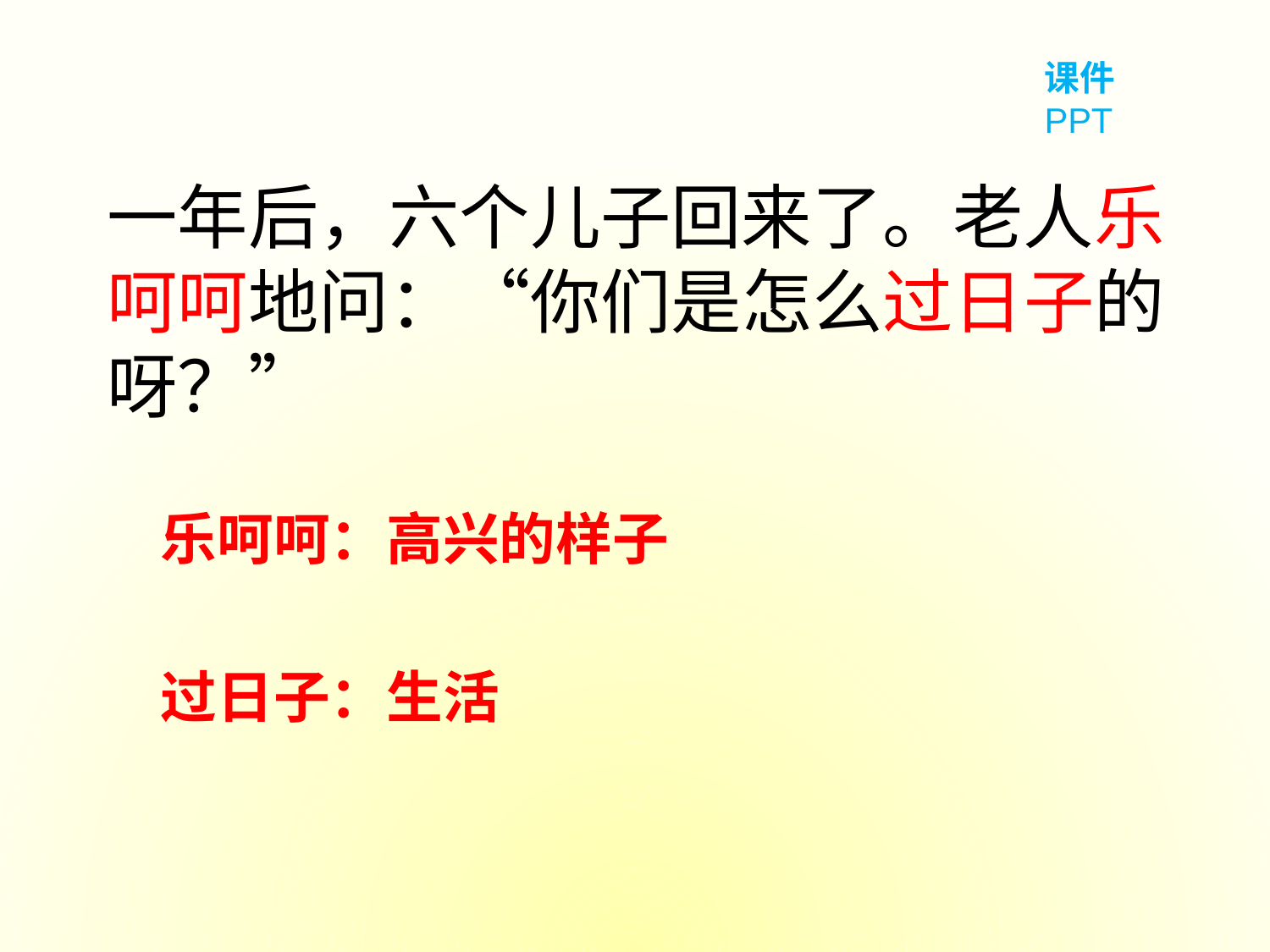

课件PPT

一年后，六个儿子回来了。老人乐呵呵地问：“你们是怎么过日子的呀？”

乐呵呵：高兴的样子
过日子：生活